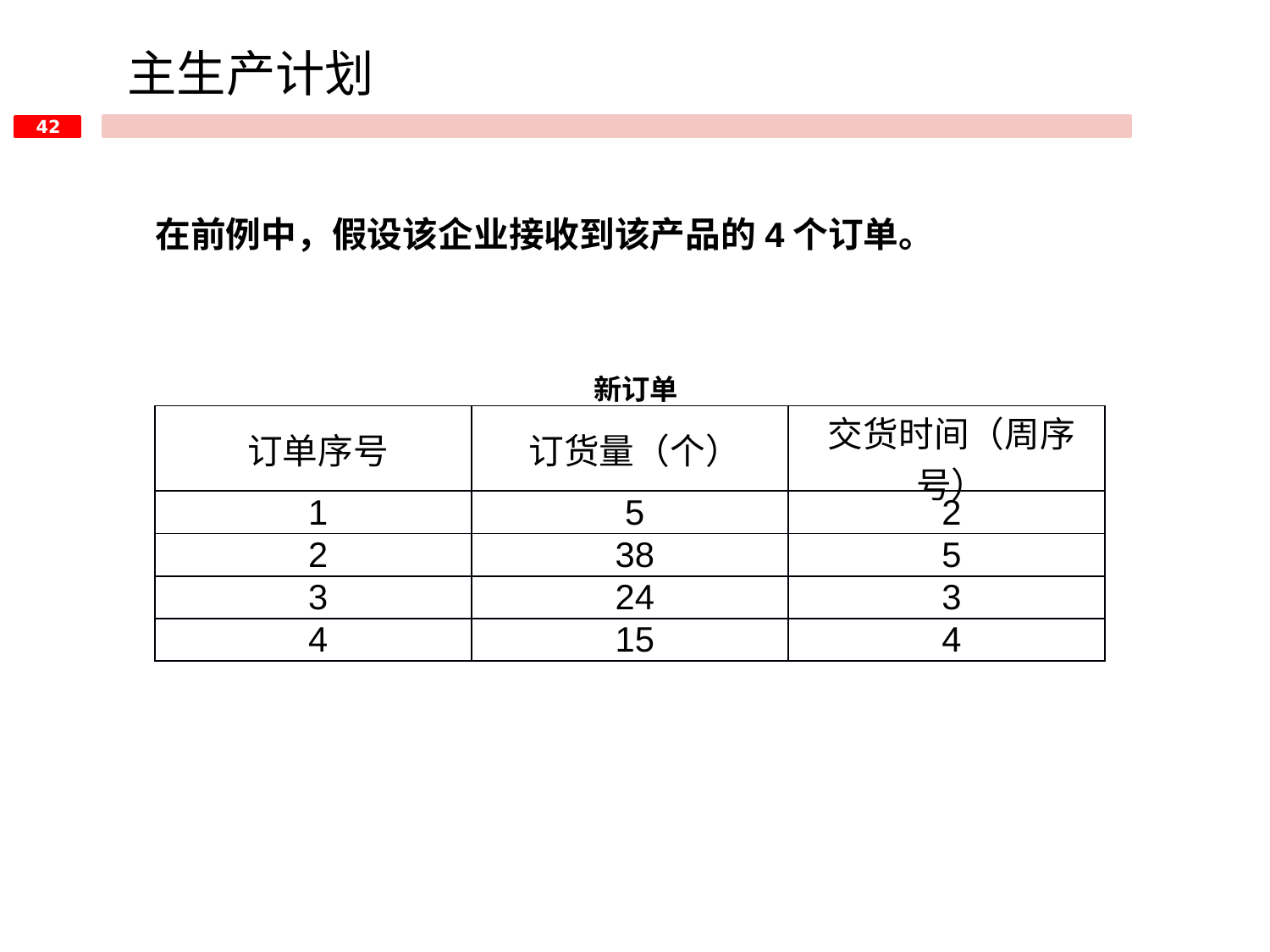

主生产计划
42
在前例中，假设该企业接收到该产品的4个订单。
新订单
| 订单序号 | 订货量（个） | 交货时间（周序号） |
| --- | --- | --- |
| 1 | 5 | 2 |
| 2 | 38 | 5 |
| 3 | 24 | 3 |
| 4 | 15 | 4 |